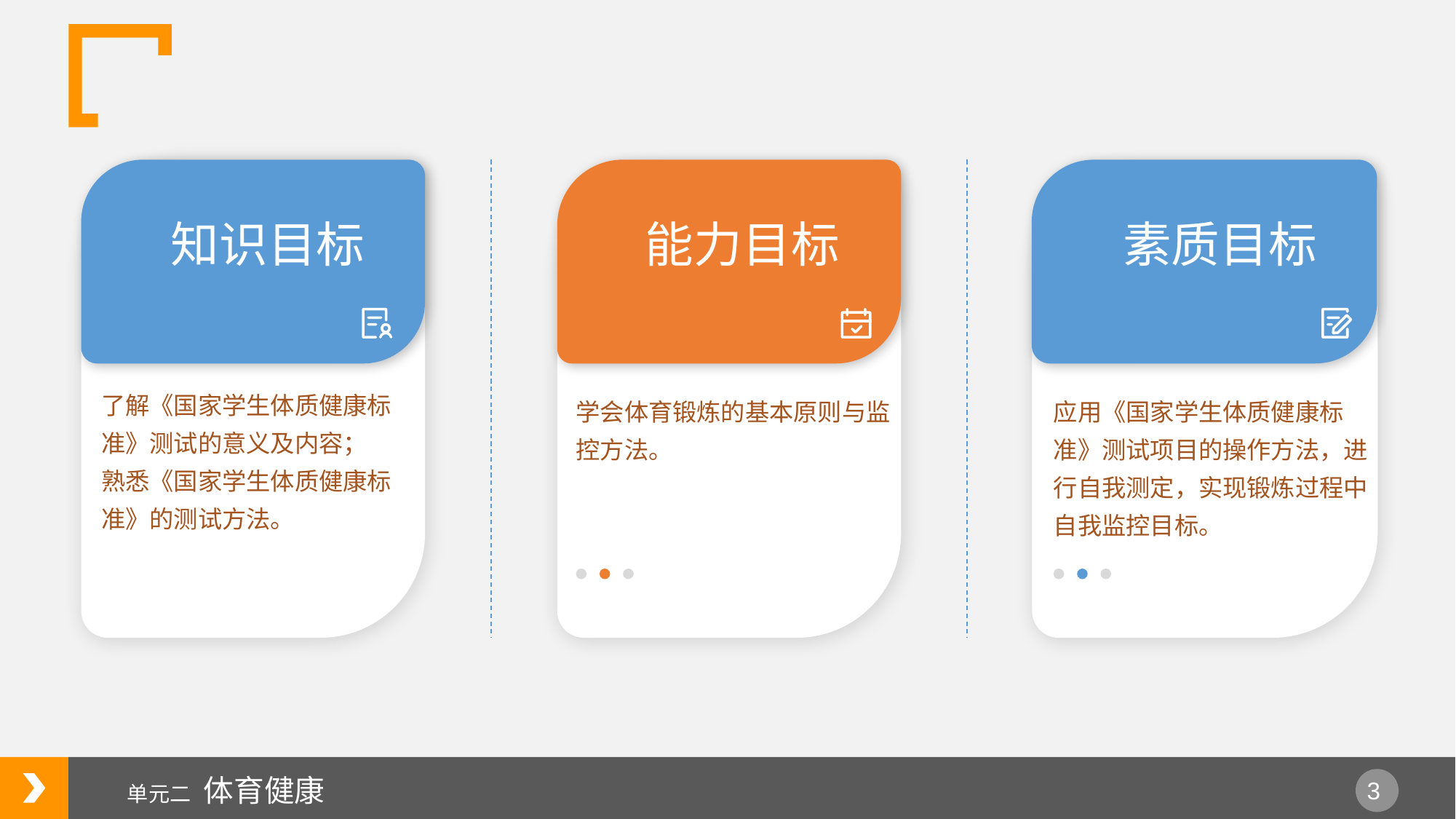

知识目标
能力目标
素质目标

了解《国家学生体质健康标准》测试的意义及内容；
熟悉《国家学生体质健康标准》的测试方法。
学会体育锻炼的基本原则与监控方法。
应用《国家学生体质健康标准》测试项目的操作方法，进行自我测定，实现锻炼过程中自我监控目标。

单元二  体育健康